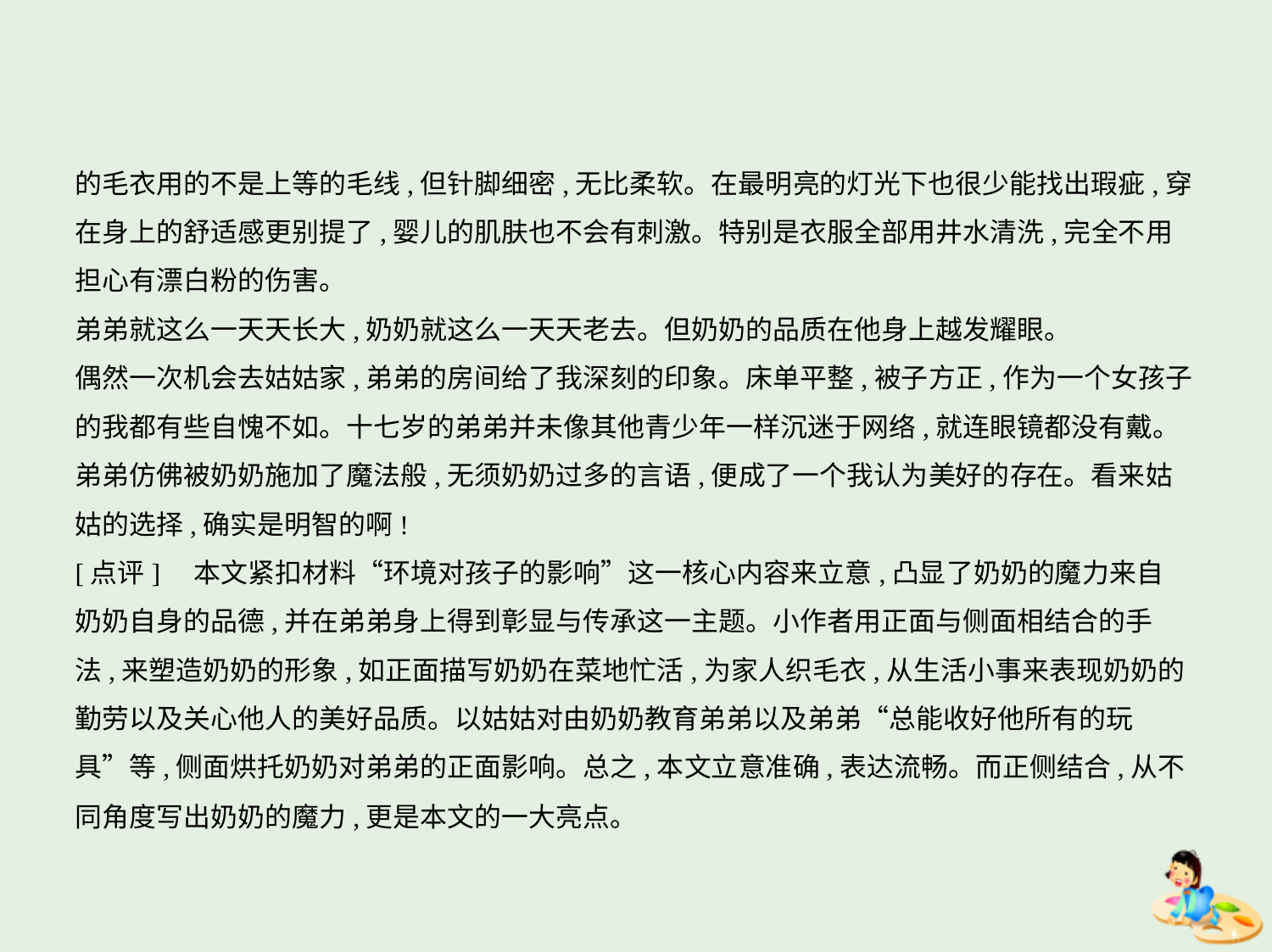

的毛衣用的不是上等的毛线,但针脚细密,无比柔软。在最明亮的灯光下也很少能找出瑕疵,穿
在身上的舒适感更别提了,婴儿的肌肤也不会有刺激。特别是衣服全部用井水清洗,完全不用
担心有漂白粉的伤害。
弟弟就这么一天天长大,奶奶就这么一天天老去。但奶奶的品质在他身上越发耀眼。
偶然一次机会去姑姑家,弟弟的房间给了我深刻的印象。床单平整,被子方正,作为一个女孩子
的我都有些自愧不如。十七岁的弟弟并未像其他青少年一样沉迷于网络,就连眼镜都没有戴。
弟弟仿佛被奶奶施加了魔法般,无须奶奶过多的言语,便成了一个我认为美好的存在。看来姑
姑的选择,确实是明智的啊!
[点评]　本文紧扣材料“环境对孩子的影响”这一核心内容来立意,凸显了奶奶的魔力来自
奶奶自身的品德,并在弟弟身上得到彰显与传承这一主题。小作者用正面与侧面相结合的手
法,来塑造奶奶的形象,如正面描写奶奶在菜地忙活,为家人织毛衣,从生活小事来表现奶奶的
勤劳以及关心他人的美好品质。以姑姑对由奶奶教育弟弟以及弟弟“总能收好他所有的玩
具”等,侧面烘托奶奶对弟弟的正面影响。总之,本文立意准确,表达流畅。而正侧结合,从不
同角度写出奶奶的魔力,更是本文的一大亮点。